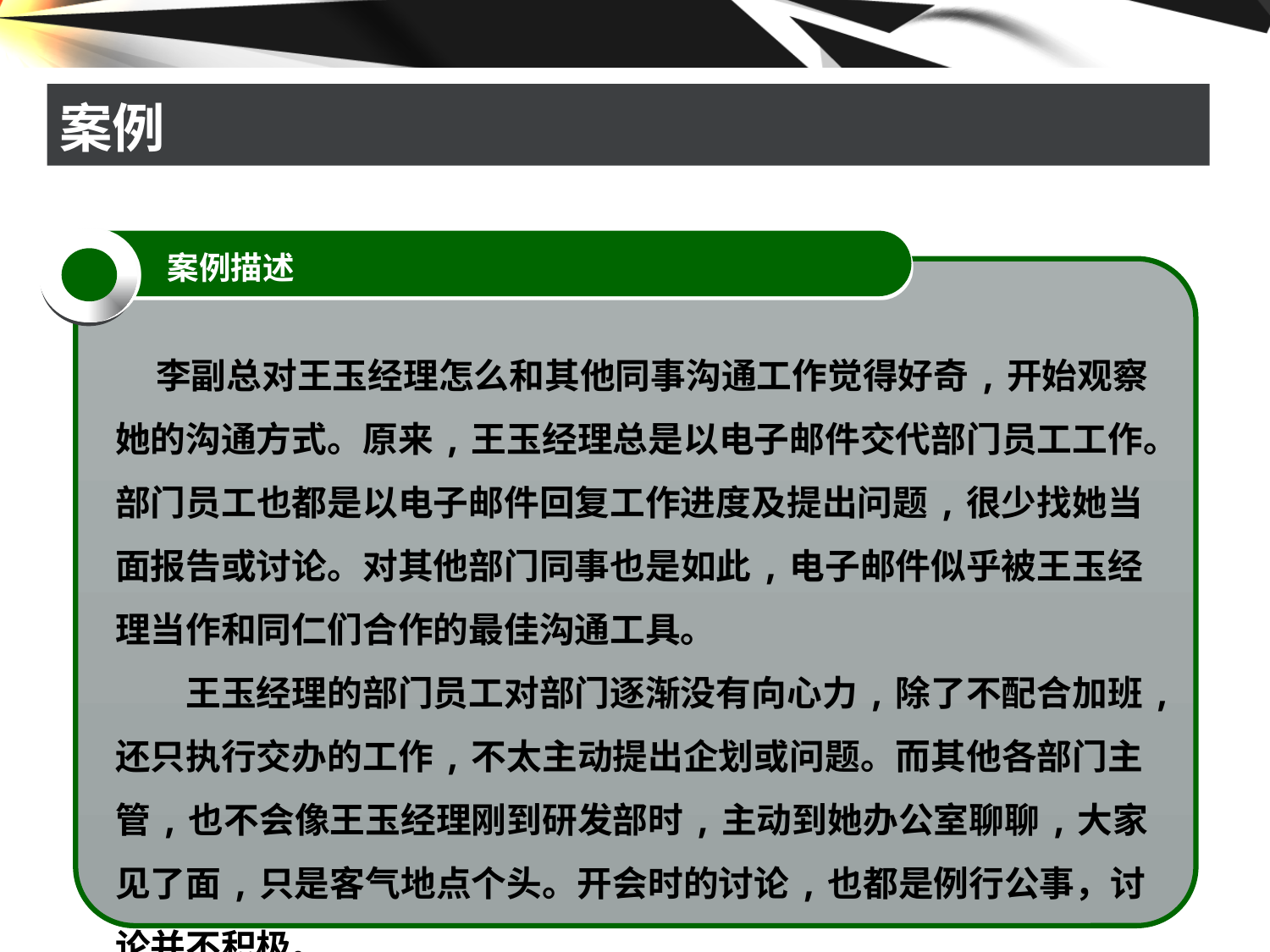

# 案例

案例描述

    李副总对王玉经理怎么和其他同事沟通工作觉得好奇,开始观察她的沟通方式。原来,王玉经理总是以电子邮件交代部门员工工作。部门员工也都是以电子邮件回复工作进度及提出问题,很少找她当面报告或讨论。对其他部门同事也是如此,电子邮件似乎被王玉经理当作和同仁们合作的最佳沟通工具。
　　王玉经理的部门员工对部门逐渐没有向心力,除了不配合加班,还只执行交办的工作,不太主动提出企划或问题。而其他各部门主管,也不会像王玉经理刚到研发部时,主动到她办公室聊聊,大家见了面,只是客气地点个头。开会时的讨论,也都是例行公事，讨论并不积极。